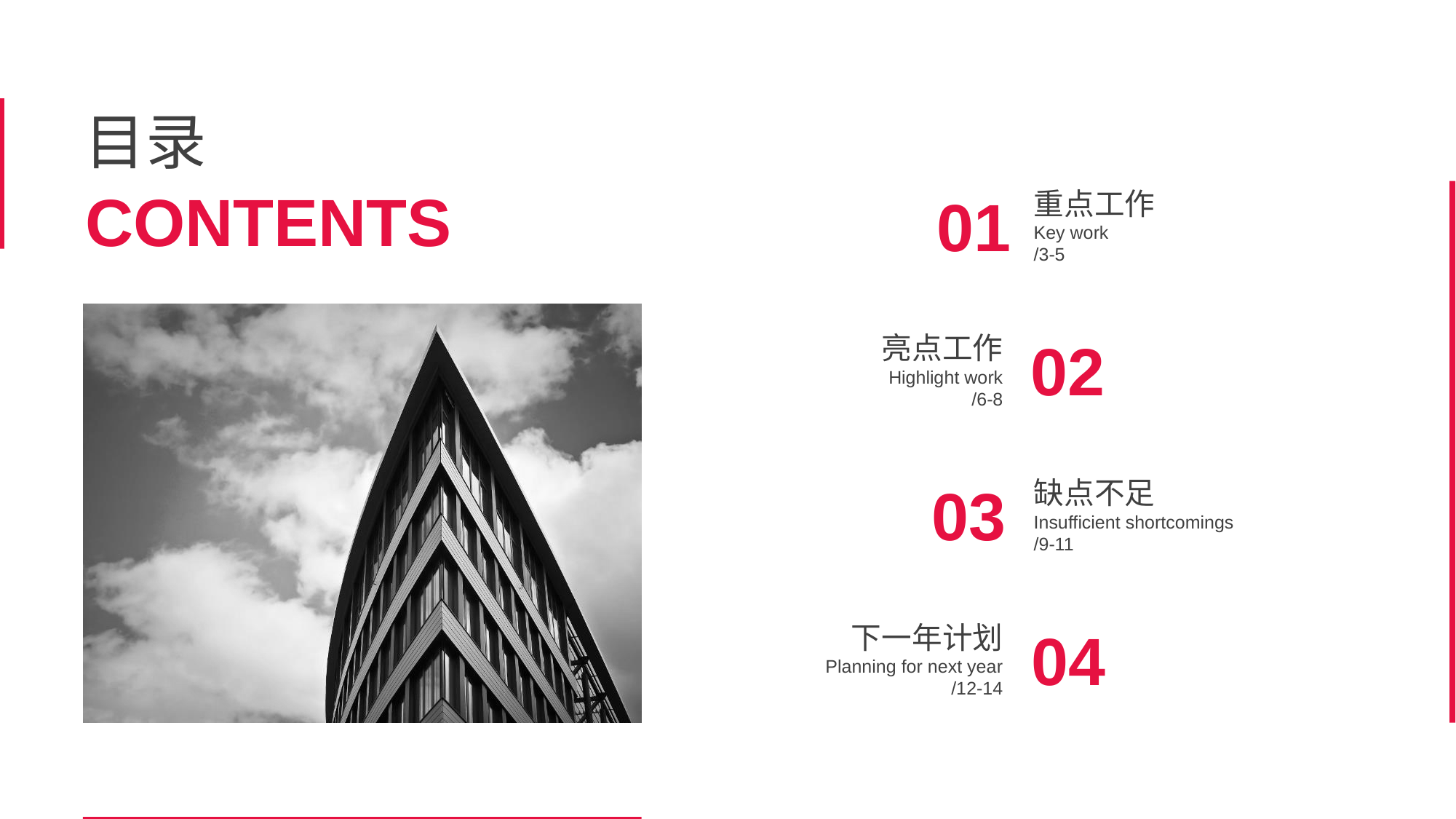

01
重点工作
Key work
/3-5
亮点工作
Highlight work
/6-8
02
03
缺点不足
Insufficient shortcomings
/9-11
下一年计划
Planning for next year
/12-14
04